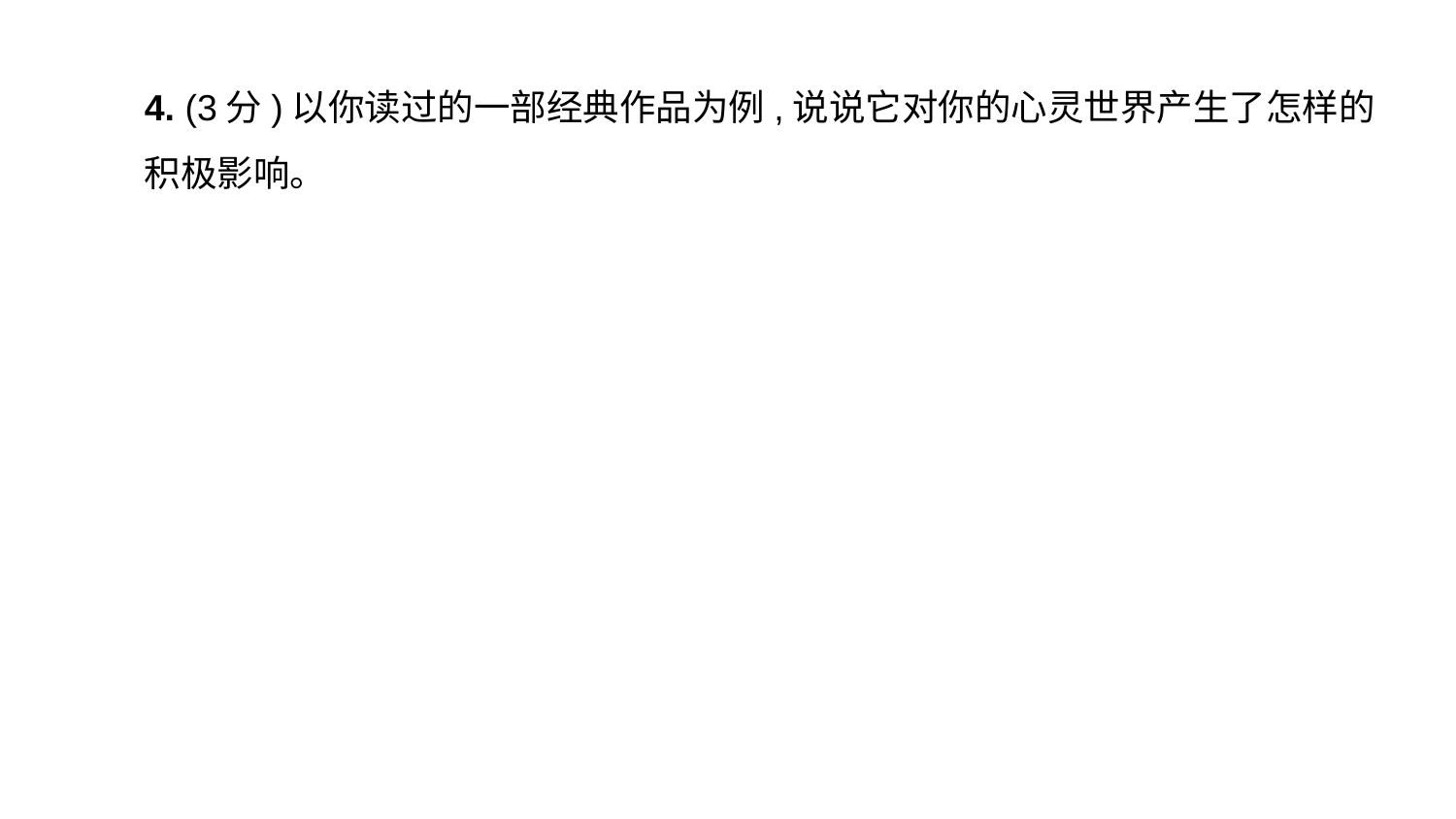

4. (3分)以你读过的一部经典作品为例,说说它对你的心灵世界产生了怎样的积极影响。